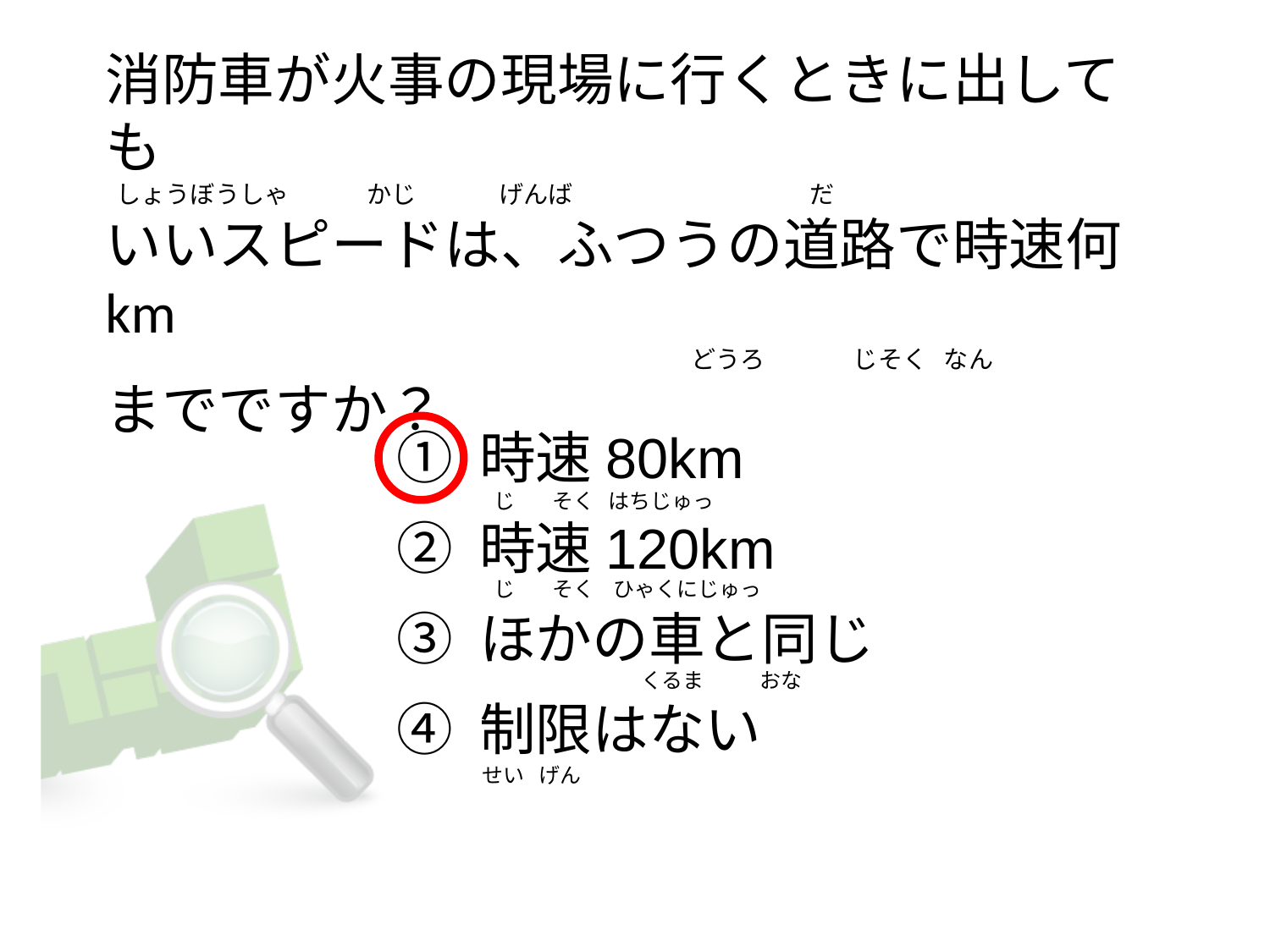

# 消防車が火事の現場に行くときに出しても   しょうぼうしゃ              かじ               げんば                                           だ いいスピードは、ふつうの道路で時速何km                                                                                    どうろ                じそく   なん までですか？

① 時速80km
② 時速120km
③ ほかの車と同じ
④ 制限はない
  じ        そく   はちじゅっ
  じ        そく    ひゃくにじゅっ
                                  くるま            おな
 せい   げん